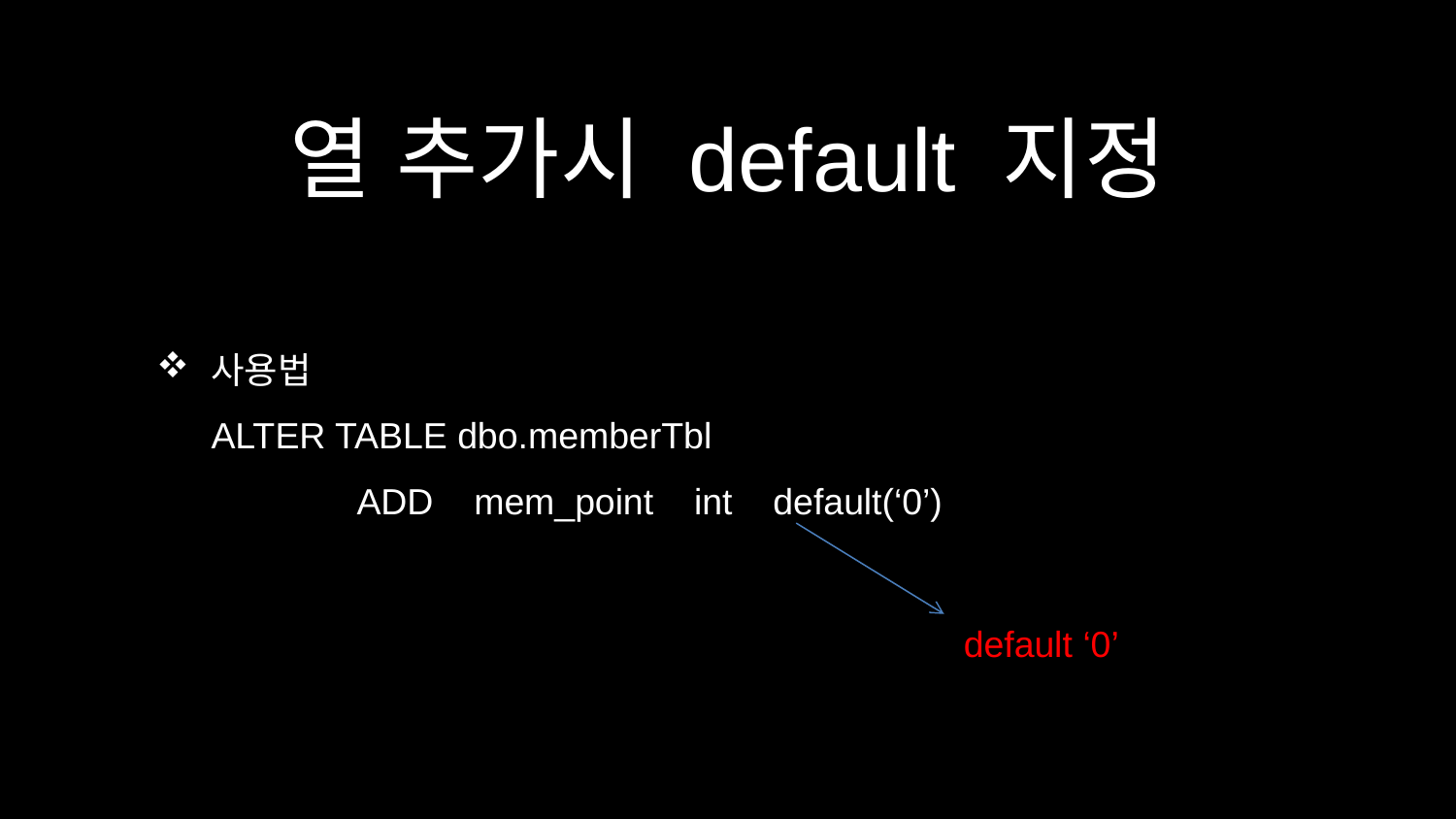

# 열 추가시 default 지정
사용법
ALTER TABLE dbo.memberTbl
	ADD    mem_point    int    default(‘0’)
default ‘0’